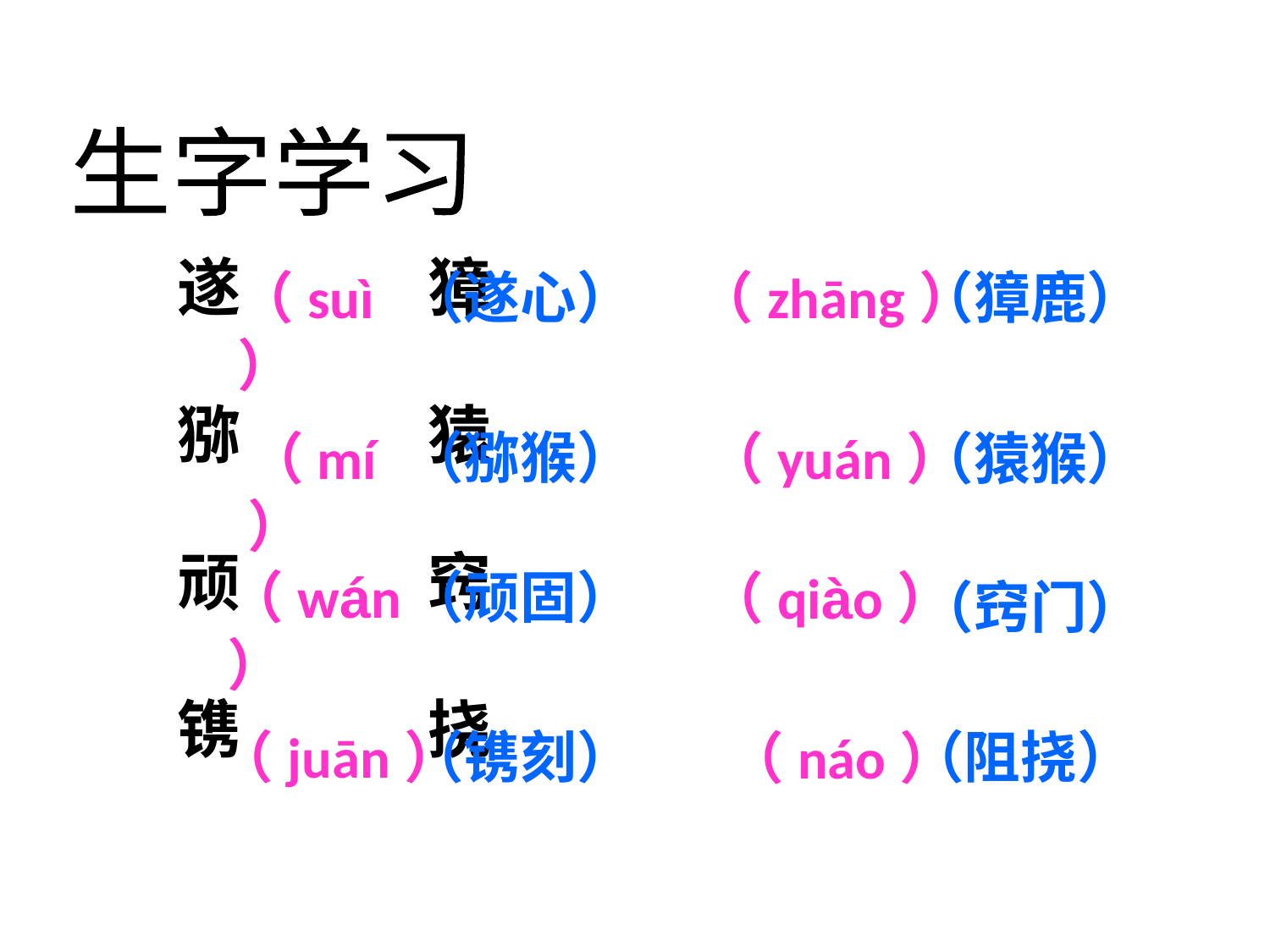

生字学习
（遂心）
（zhāng）
遂             獐

猕             猿

顽             窍

镌             挠
（suì）
（獐鹿）
（猕猴）
（mí）
（yuán）
（猿猴）
（wán）
（顽固）
（qiào）
（窍门）
（juān）
（镌刻）
（阻挠）
（náo）